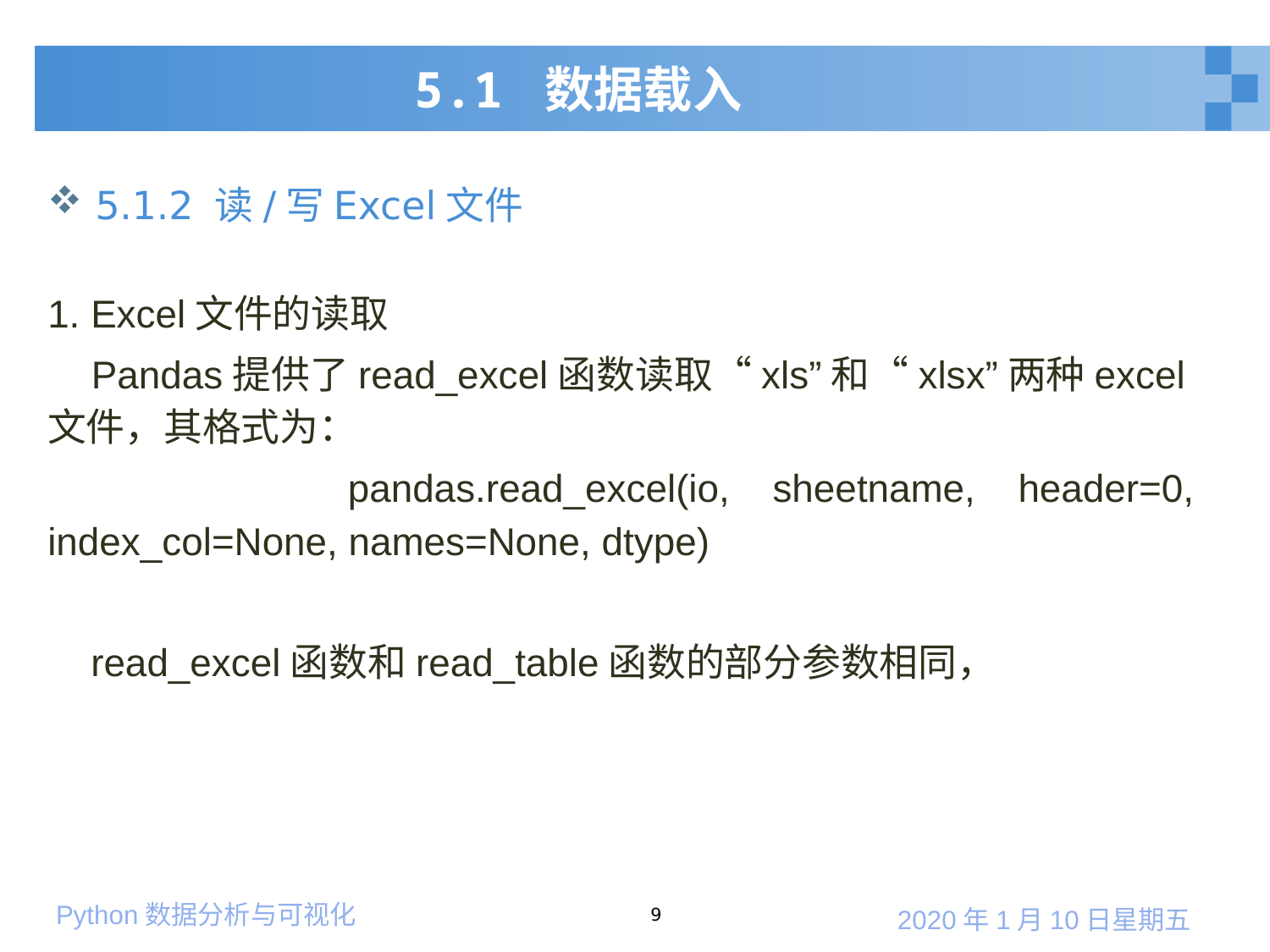

# 5.1 数据载入
5.1.2 读/写Excel文件
1. Excel文件的读取
    Pandas提供了read_excel函数读取“xls”和“xlsx”两种excel文件，其格式为：
       pandas.read_excel(io, sheetname, header=0, index_col=None, names=None, dtype)

    read_excel函数和read_table函数的部分参数相同，
9
2020年1月10日星期五